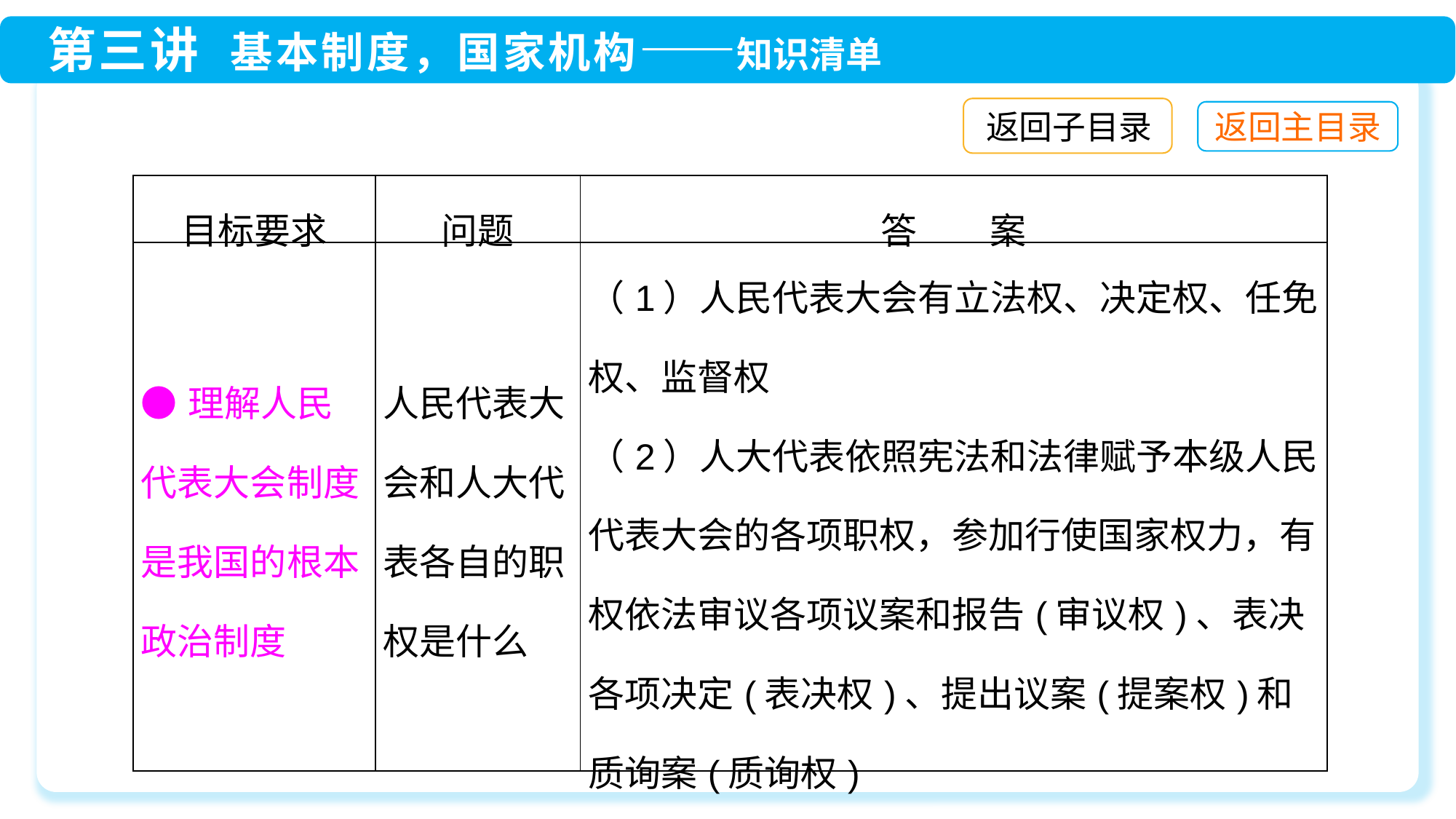

返回子目录
| 目标要求 | 问题 | 答　　案 |
| --- | --- | --- |
| ●理解人民代表大会制度是我国的根本政治制度 | 人民代表大会和人大代表各自的职权是什么 | （1）人民代表大会有立法权、决定权、任免权、监督权 （2）人大代表依照宪法和法律赋予本级人民代表大会的各项职权，参加行使国家权力，有权依法审议各项议案和报告(审议权)、表决各项决定(表决权)、提出议案(提案权)和质询案(质询权) |